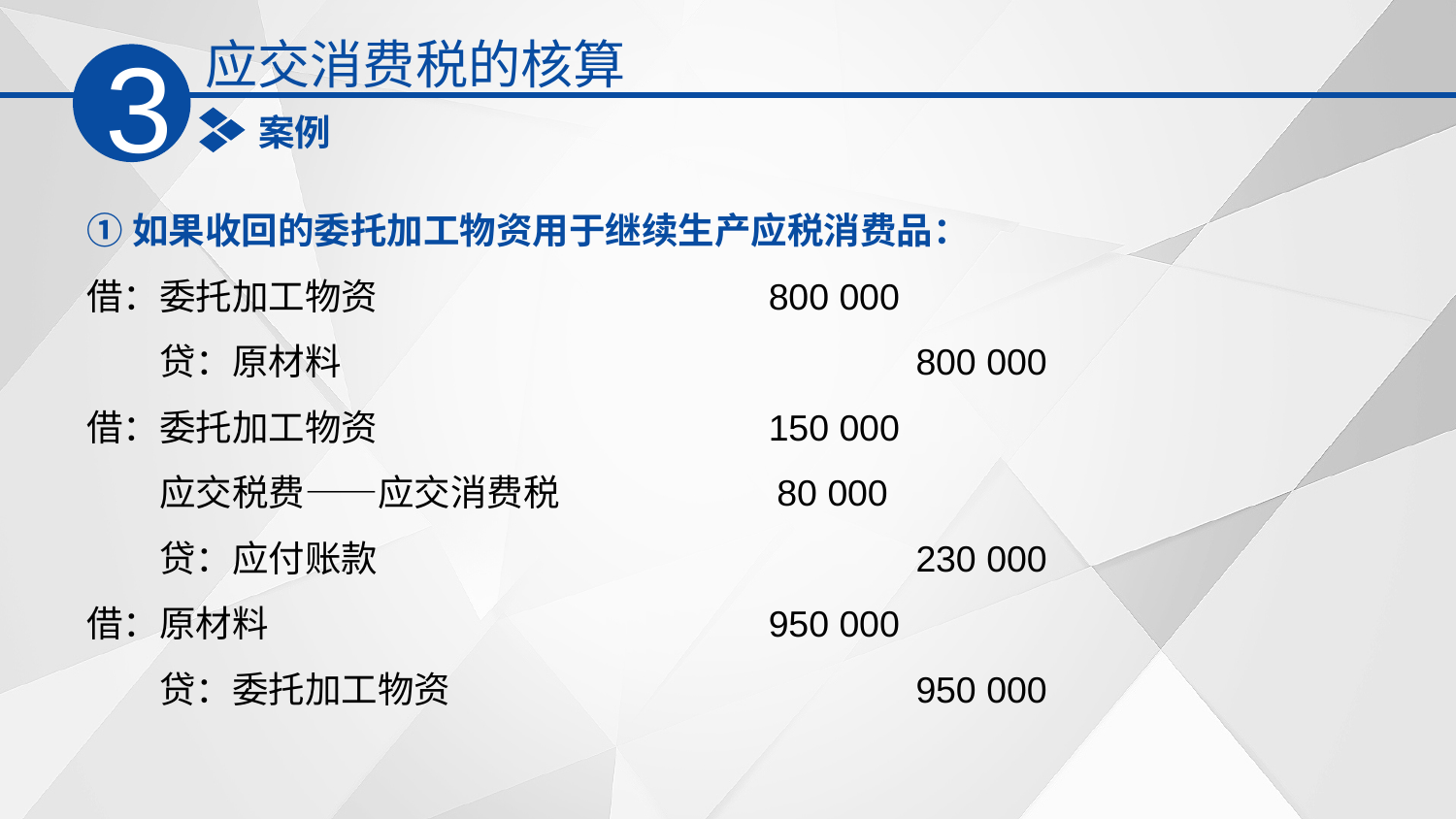

应交消费税的核算
3

案例

①如果收回的委托加工物资用于继续生产应税消费品：
借：委托加工物资　　　　　　　　           800 000
　　贷：原材料　　　　　　　　　　　                    800 000
借：委托加工物资　　　　　　　　           150 000
　　应交税费——应交消费税　　　            80 000
　　贷：应付账款　　　　　　　　　　                    230 000
借：原材料　　　　　　　　　　           　950 000
　　贷：委托加工物资　　　　　　　　                    950 000